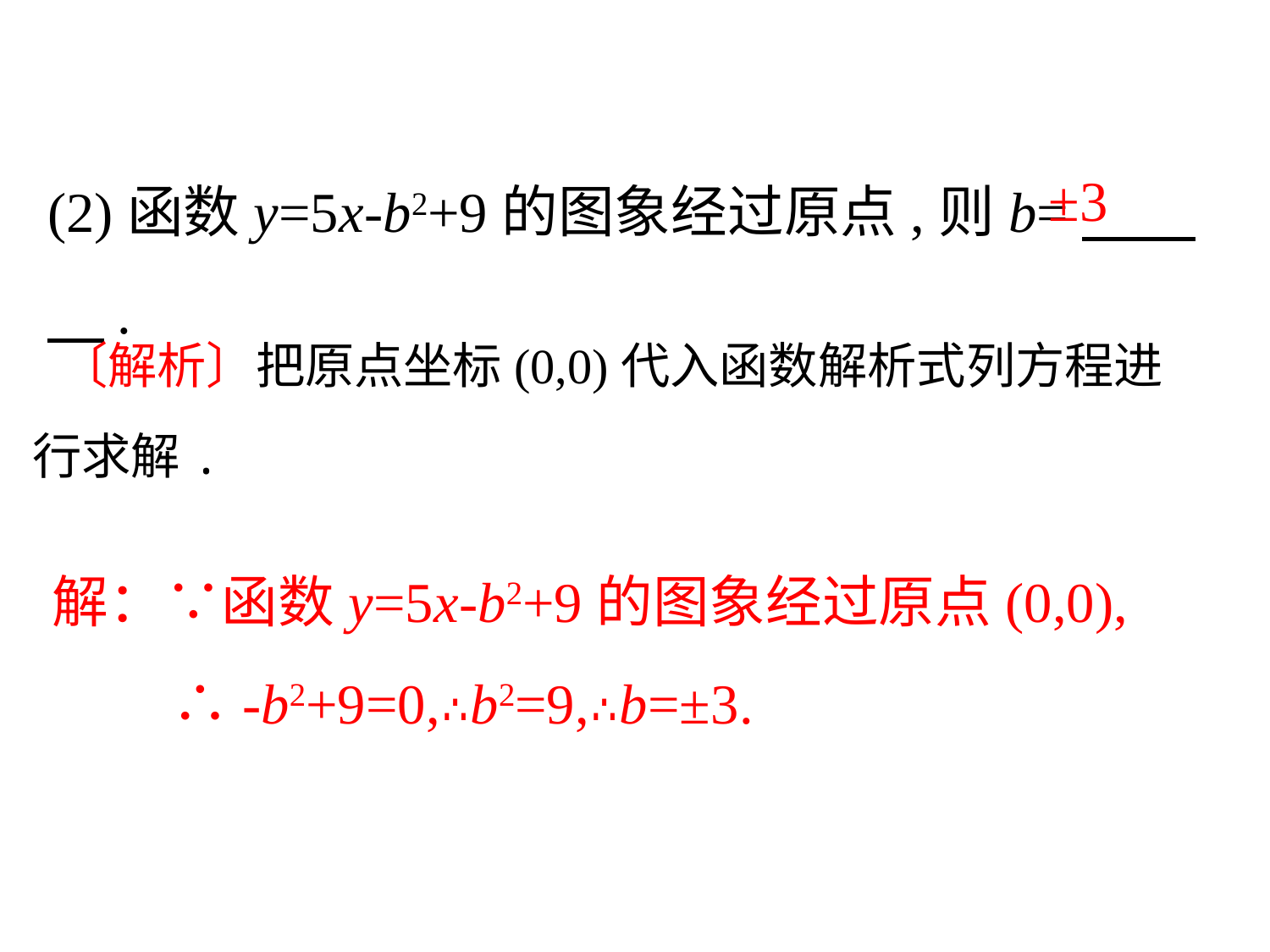

±3
(2)函数y=5x-b2+9的图象经过原点,则b=　　　.
 〔解析〕把原点坐标(0,0)代入函数解析式列方程进行求解.
解：∵函数y=5x-b2+9的图象经过原点(0,0),
　     ∴-b2+9=0,∴b2=9,∴b=±3.